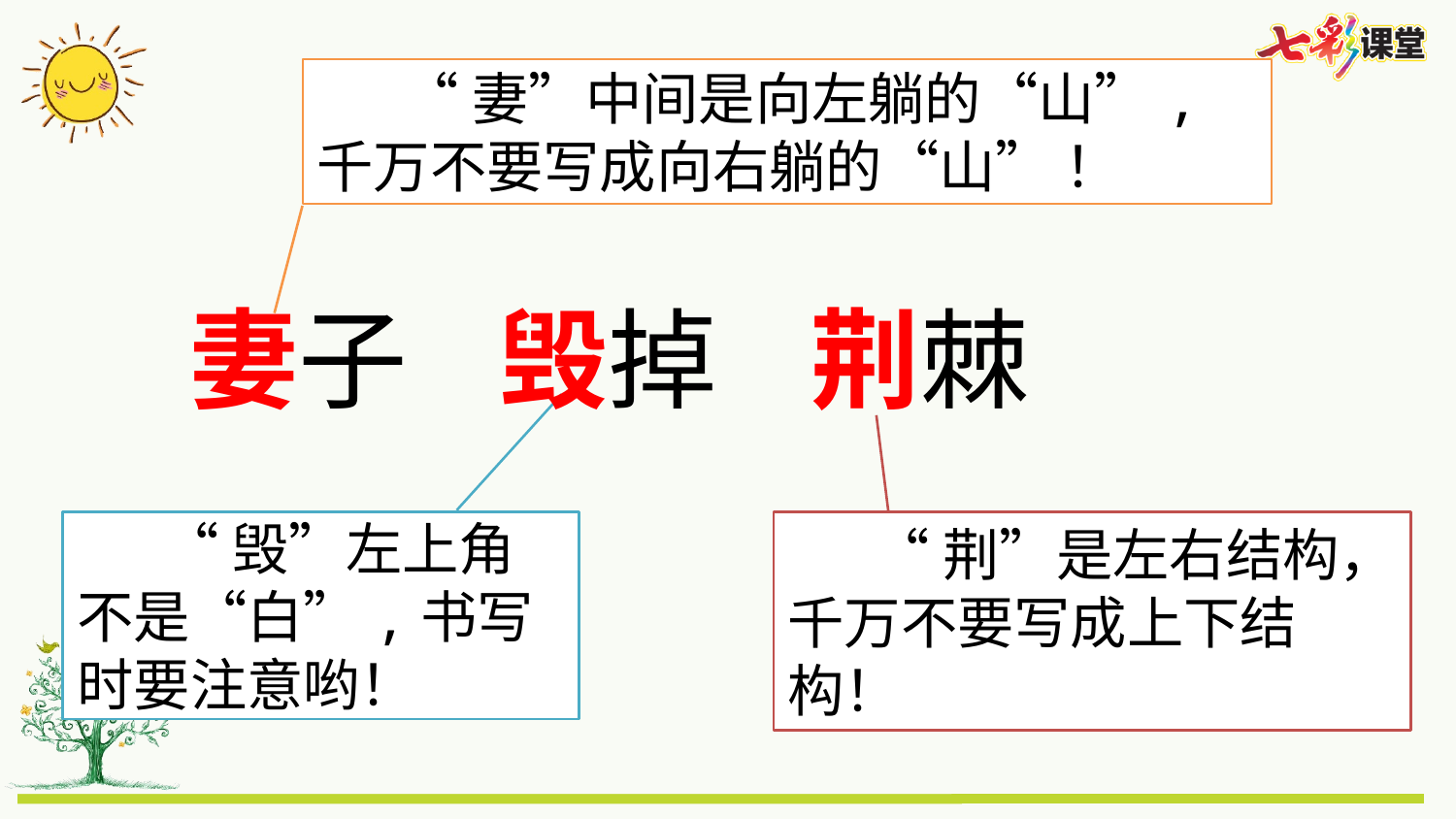

“妻”中间是向左躺的“山”,千万不要写成向右躺的“山” ！
妻子
毁掉
荆棘
 “毁”左上角不是“白”,书写时要注意哟！
 “荆”是左右结构，千万不要写成上下结构！